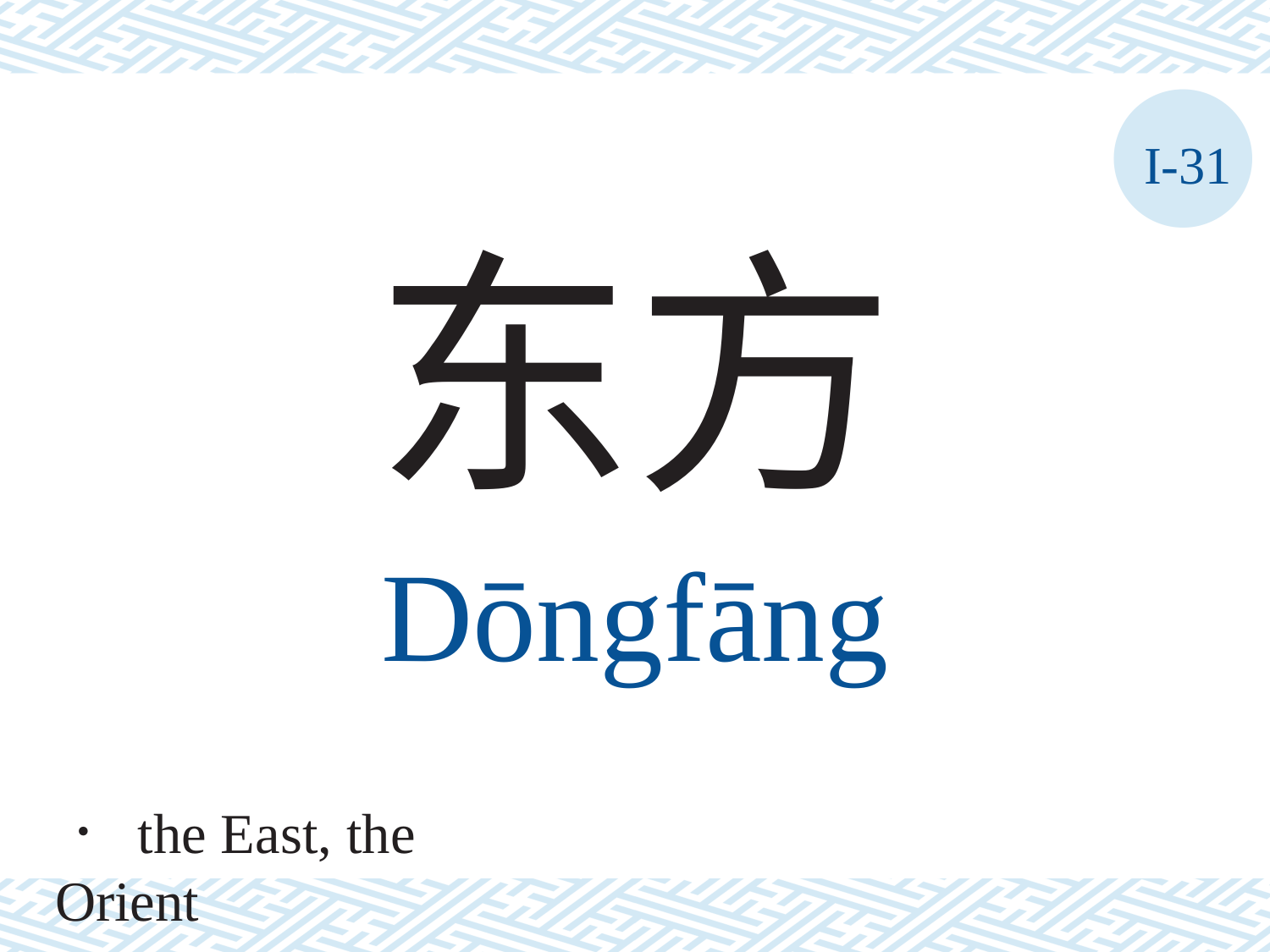

I-31
东方
Dōngfāng
． the East, the Orient